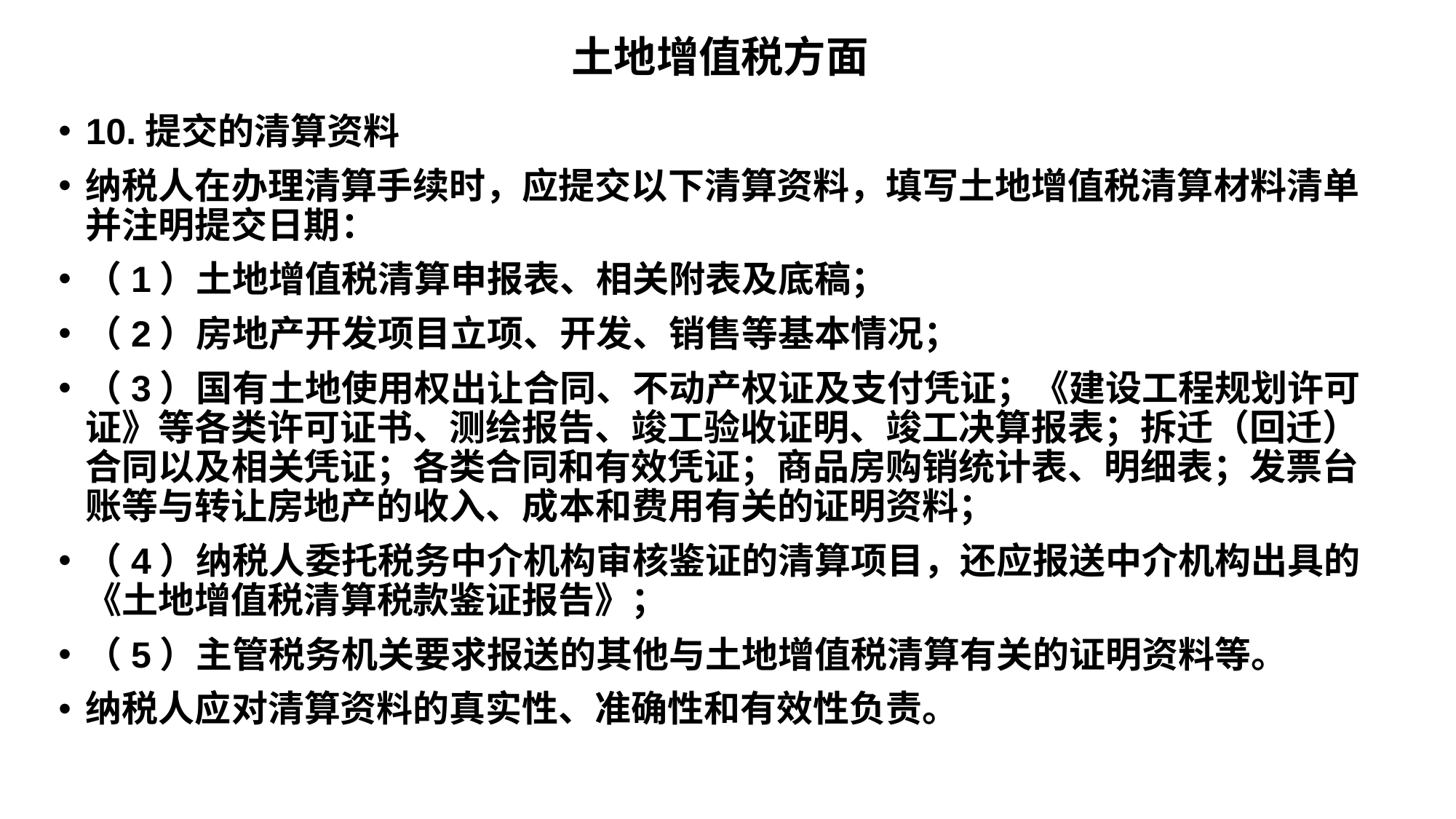

# 土地增值税方面
10.提交的清算资料
纳税人在办理清算手续时，应提交以下清算资料，填写土地增值税清算材料清单并注明提交日期：
（1）土地增值税清算申报表、相关附表及底稿；
（2）房地产开发项目立项、开发、销售等基本情况；
（3）国有土地使用权出让合同、不动产权证及支付凭证；《建设工程规划许可证》等各类许可证书、测绘报告、竣工验收证明、竣工决算报表；拆迁（回迁）合同以及相关凭证；各类合同和有效凭证；商品房购销统计表、明细表；发票台账等与转让房地产的收入、成本和费用有关的证明资料；
（4）纳税人委托税务中介机构审核鉴证的清算项目，还应报送中介机构出具的《土地增值税清算税款鉴证报告》；
（5）主管税务机关要求报送的其他与土地增值税清算有关的证明资料等。
纳税人应对清算资料的真实性、准确性和有效性负责。